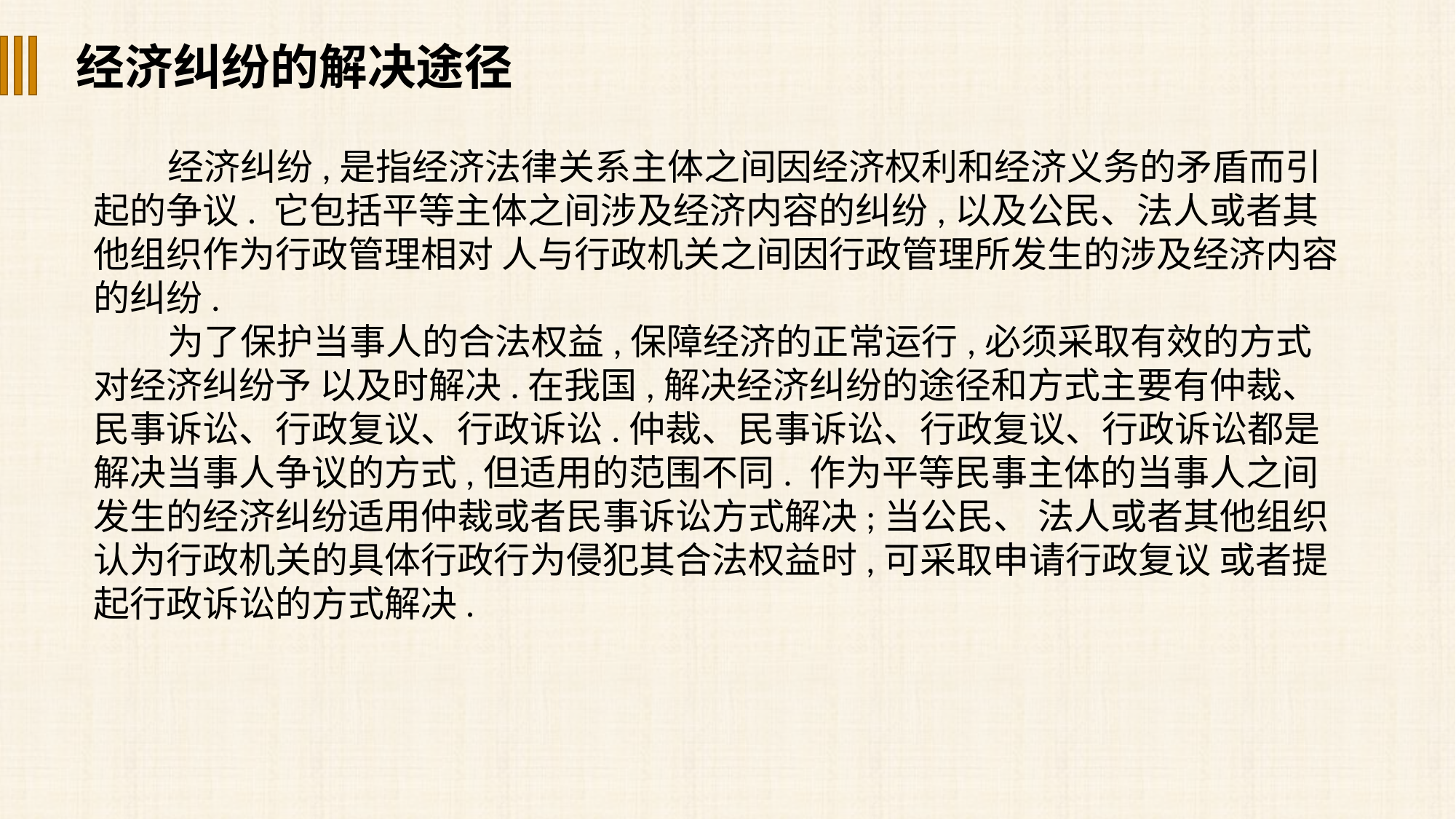

经济纠纷的解决途径

经济纠纷,是指经济法律关系主体之间因经济权利和经济义务的矛盾而引起的争议. 它包括平等主体之间涉及经济内容的纠纷,以及公民、法人或者其他组织作为行政管理相对 人与行政机关之间因行政管理所发生的涉及经济内容的纠纷.
为了保护当事人的合法权益,保障经济的正常运行,必须采取有效的方式对经济纠纷予 以及时解决.在我国,解决经济纠纷的途径和方式主要有仲裁、民事诉讼、行政复议、行政诉讼.仲裁、民事诉讼、行政复议、行政诉讼都是解决当事人争议的方式,但适用的范围不同. 作为平等民事主体的当事人之间发生的经济纠纷适用仲裁或者民事诉讼方式解决;当公民、 法人或者其他组织认为行政机关的具体行政行为侵犯其合法权益时,可采取申请行政复议 或者提起行政诉讼的方式解决.